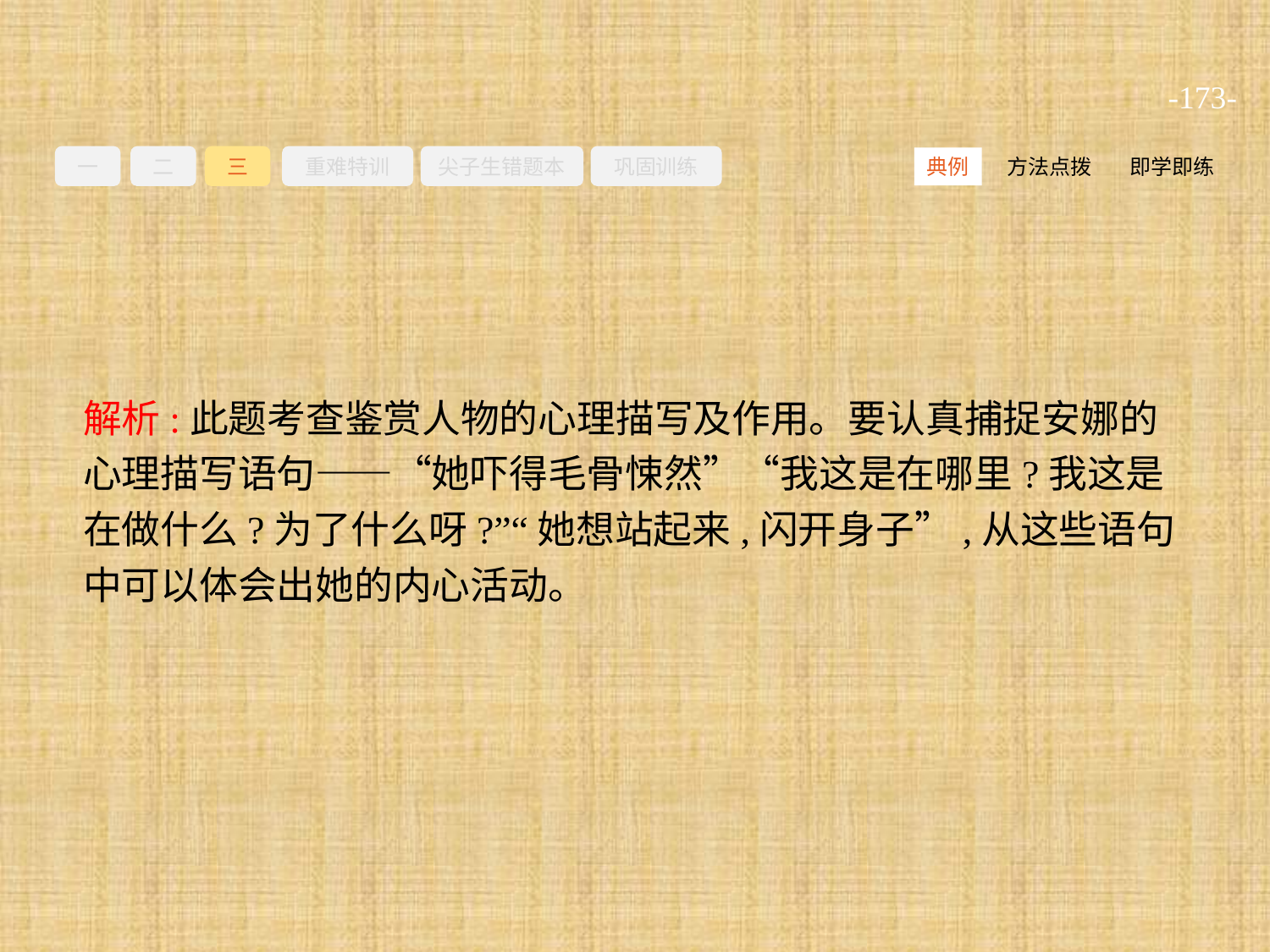

-173-
一
二
三
重难特训
尖子生错题本
巩固训练
方法点拨
即学即练
典例
解析:此题考查鉴赏人物的心理描写及作用。要认真捕捉安娜的心理描写语句——“她吓得毛骨悚然”“我这是在哪里?我这是在做什么?为了什么呀?”“她想站起来,闪开身子”,从这些语句中可以体会出她的内心活动。